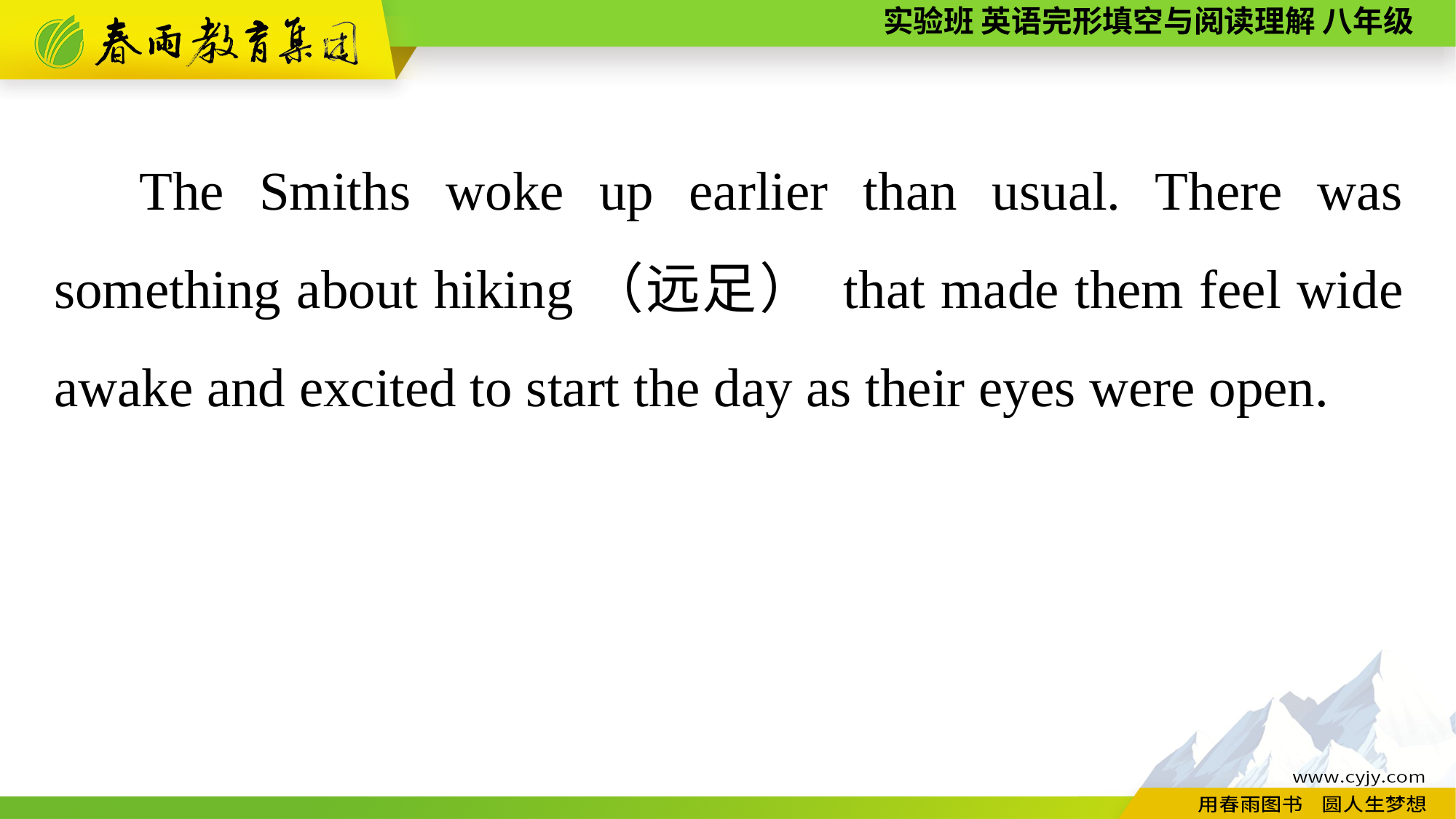

The Smiths woke up earlier than usual. There was something about hiking（远足） that made them feel wide awake and excited to start the day as their eyes were open.